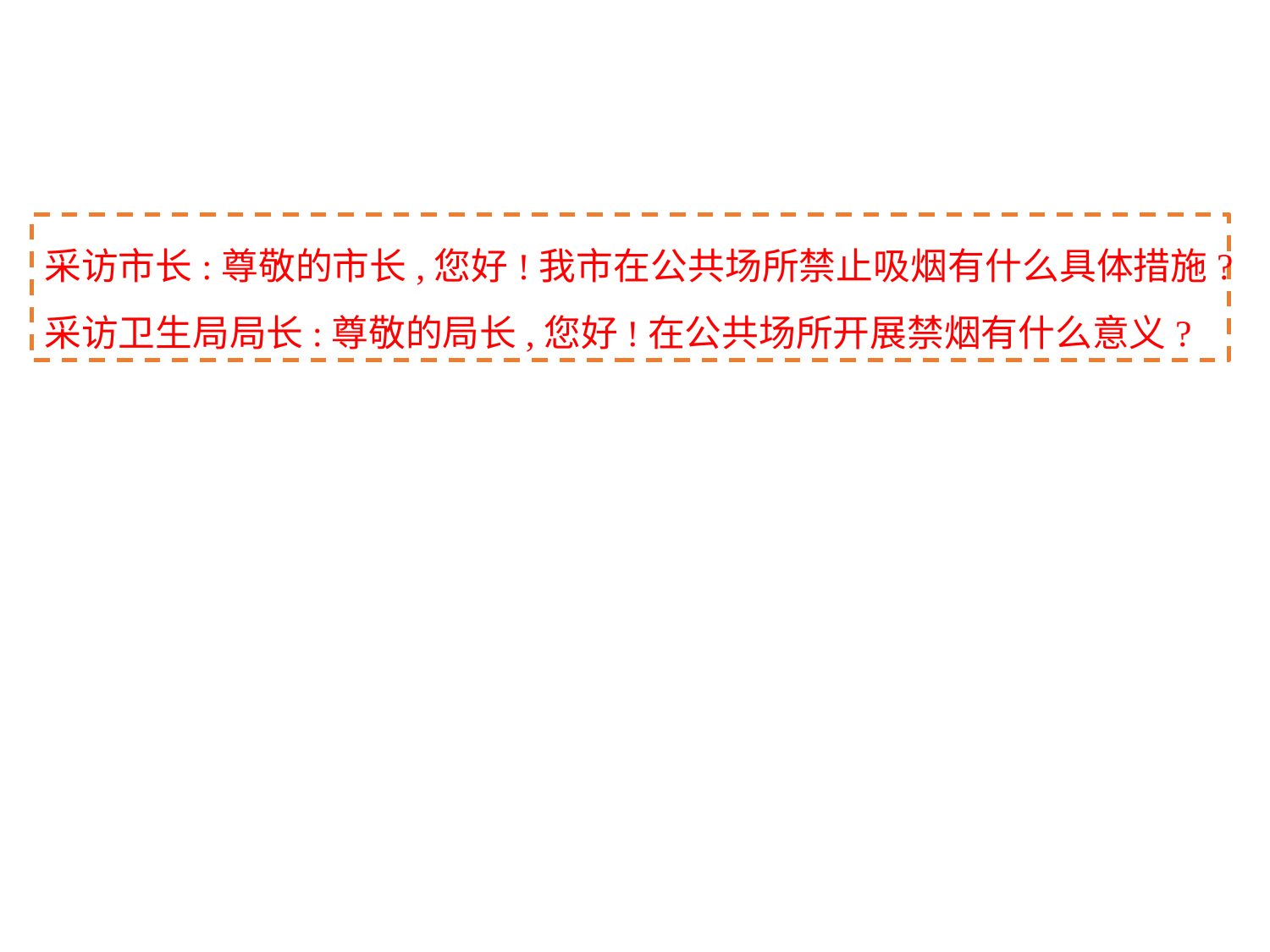

采访市长:尊敬的市长,您好!我市在公共场所禁止吸烟有什么具体措施?
采访卫生局局长:尊敬的局长,您好!在公共场所开展禁烟有什么意义?